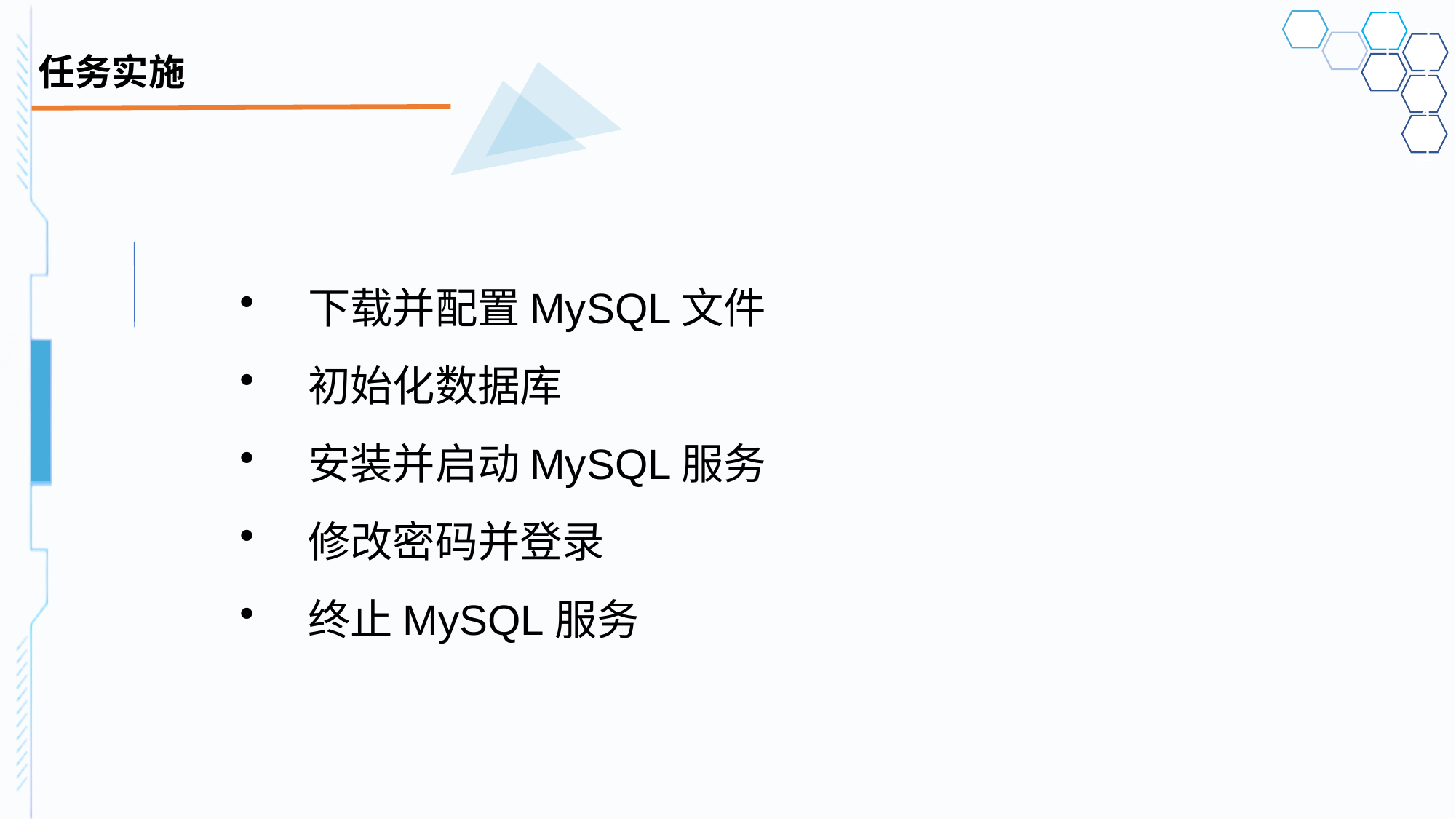

# 任务实施

下载并配置MySQL文件
初始化数据库
安装并启动MySQL服务
修改密码并登录
终止MySQL服务